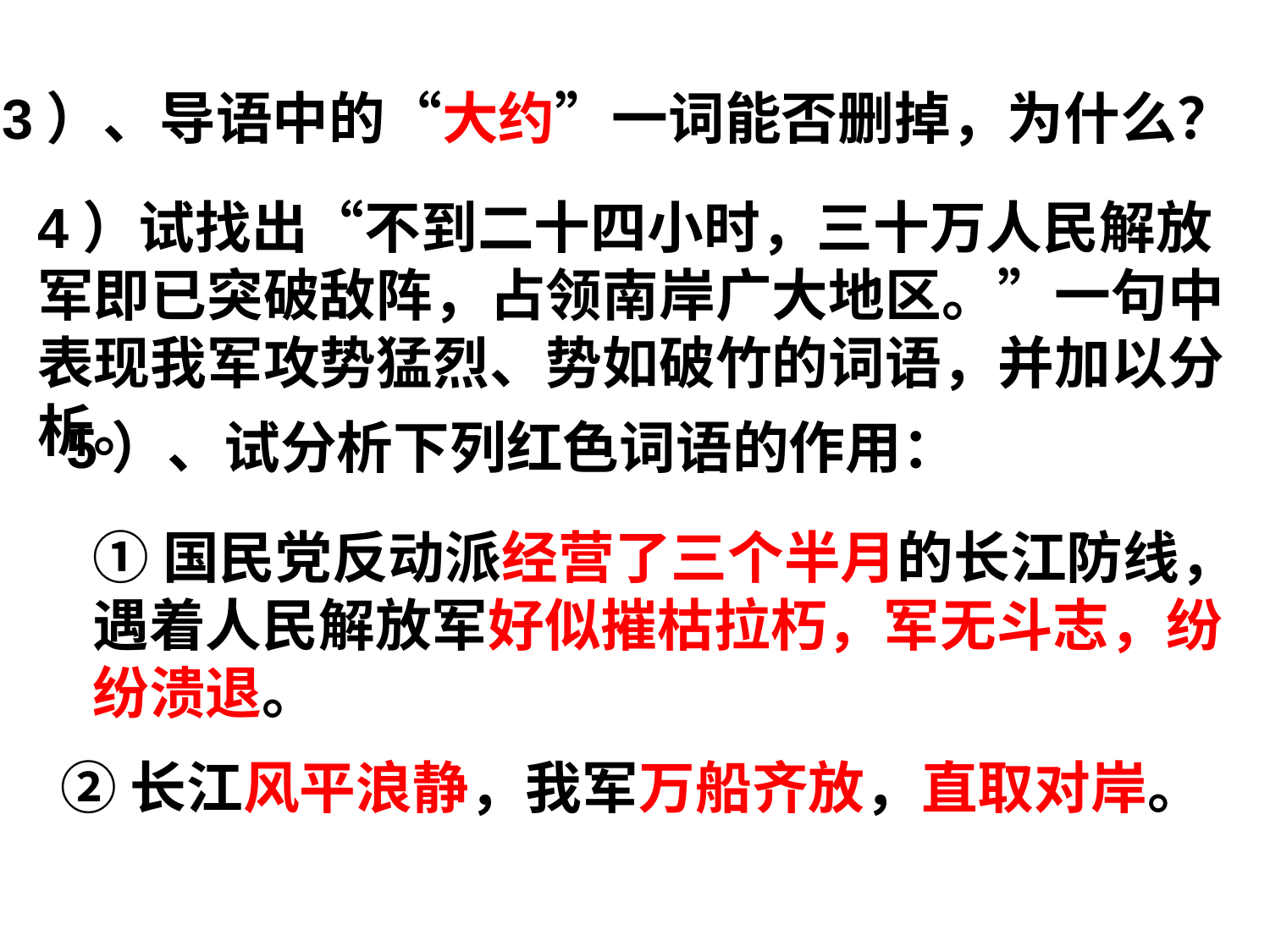

3）、导语中的“大约”一词能否删掉，为什么？
4）试找出“不到二十四小时，三十万人民解放军即已突破敌阵，占领南岸广大地区。”一句中表现我军攻势猛烈、势如破竹的词语，并加以分析。
 5）、试分析下列红色词语的作用：
①国民党反动派经营了三个半月的长江防线，遇着人民解放军好似摧枯拉朽，军无斗志，纷纷溃退。
②长江风平浪静，我军万船齐放，直取对岸。